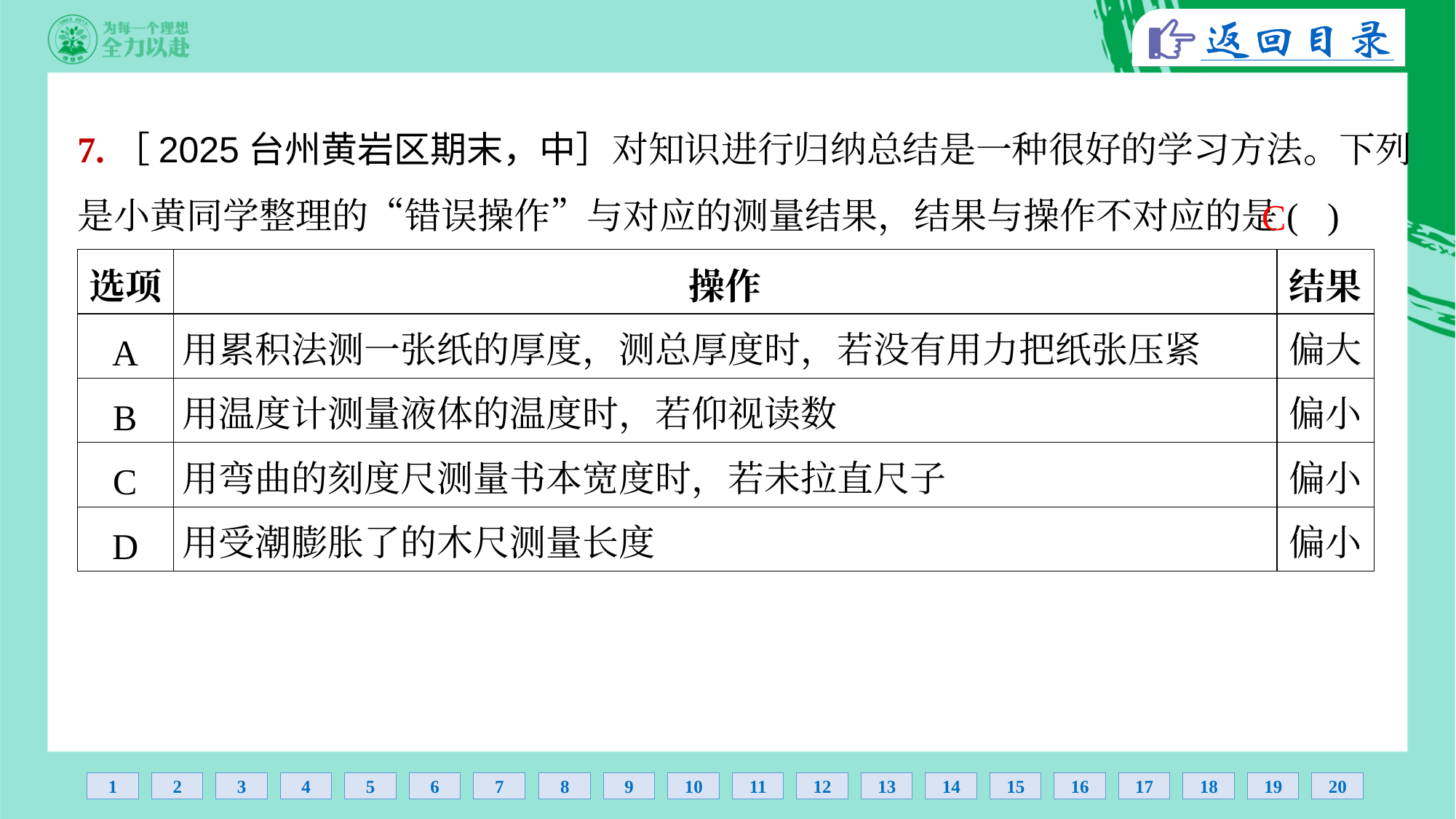

7.［2025台州黄岩区期末，中］对知识进行归纳总结是一种很好的学习方法。下列
是小黄同学整理的“错误操作”与对应的测量结果，结果与操作不对应的是(   )
C
| 选项 | 操作 | 结果 |
| --- | --- | --- |
| A | 用累积法测一张纸的厚度，测总厚度时，若没有用力把纸张压紧 | 偏大 |
| B | 用温度计测量液体的温度时，若仰视读数 | 偏小 |
| C | 用弯曲的刻度尺测量书本宽度时，若未拉直尺子 | 偏小 |
| D | 用受潮膨胀了的木尺测量长度 | 偏小 |